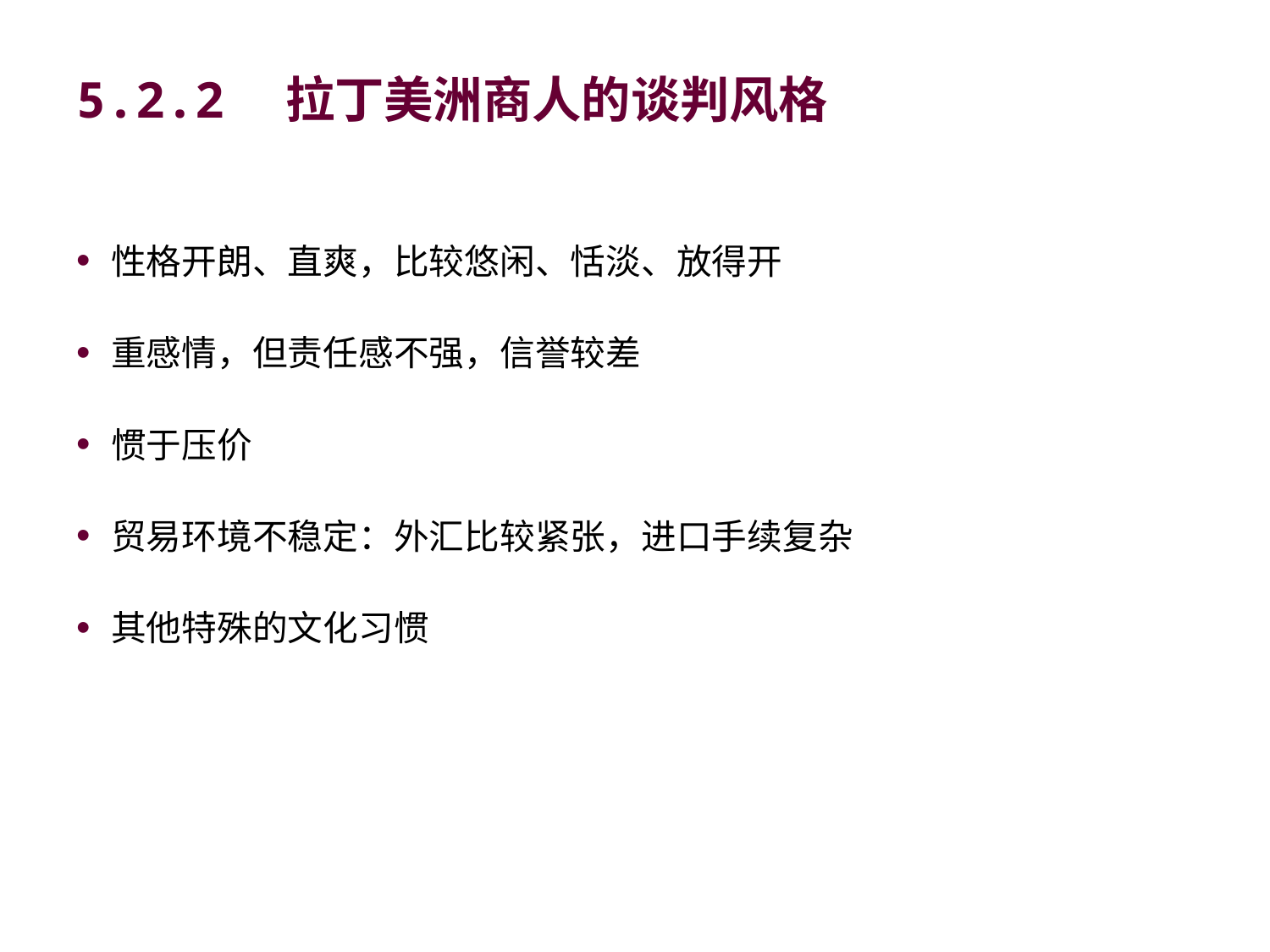

# 5.2.2　拉丁美洲商人的谈判风格
性格开朗、直爽，比较悠闲、恬淡、放得开
重感情，但责任感不强，信誉较差
惯于压价
贸易环境不稳定：外汇比较紧张，进口手续复杂
其他特殊的文化习惯